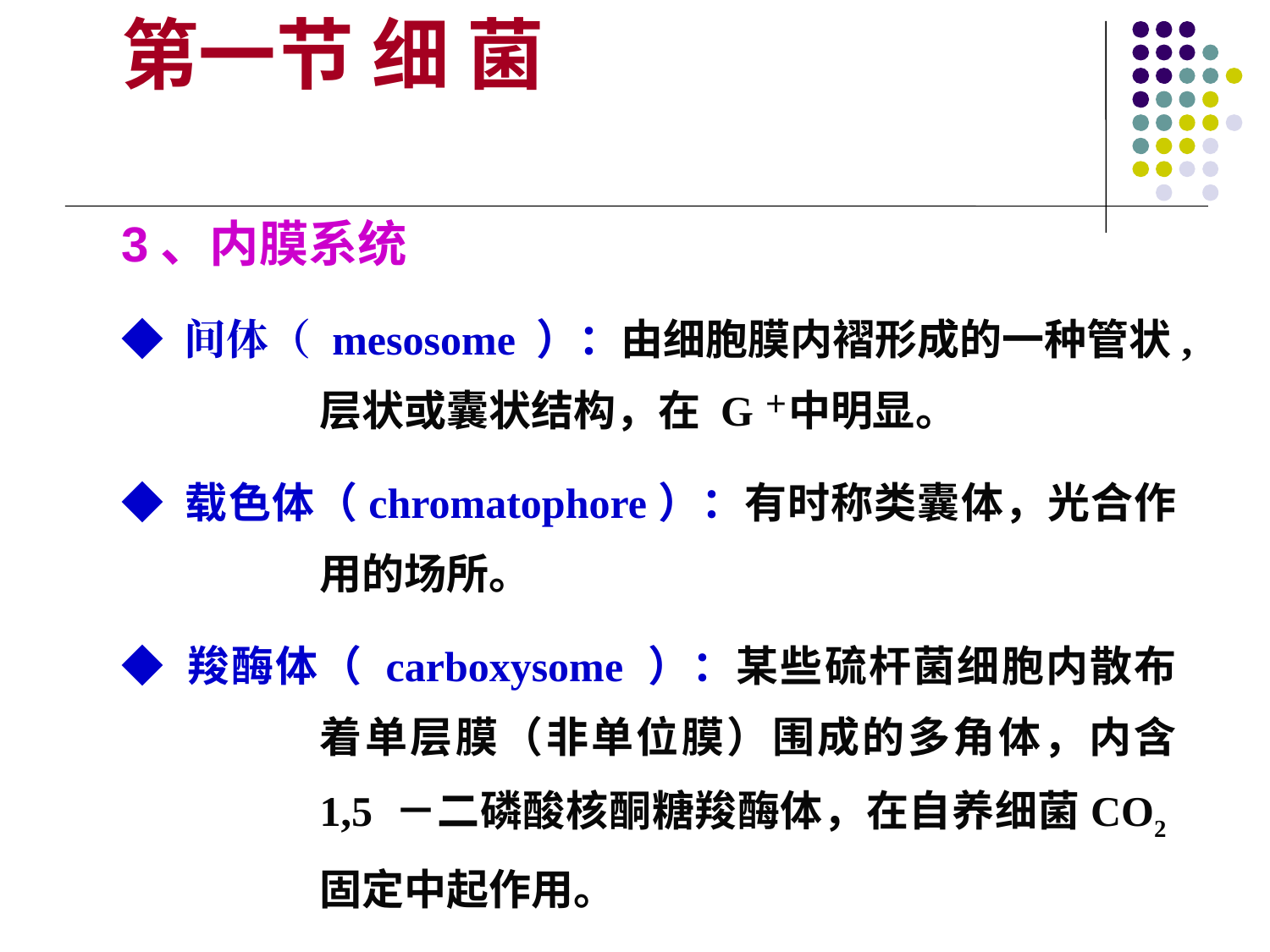

第一节 细 菌
3、内膜系统
◆ 间体（ mesosome ）：由细胞膜内褶形成的一种管状,层状或囊状结构，在 G＋中明显。
◆ 载色体（chromatophore）：有时称类囊体，光合作用的场所。
◆ 羧酶体（ carboxysome ）：某些硫杆菌细胞内散布着单层膜（非单位膜）围成的多角体，内含 1,5 －二磷酸核酮糖羧酶体，在自养细菌CO2固定中起作用。